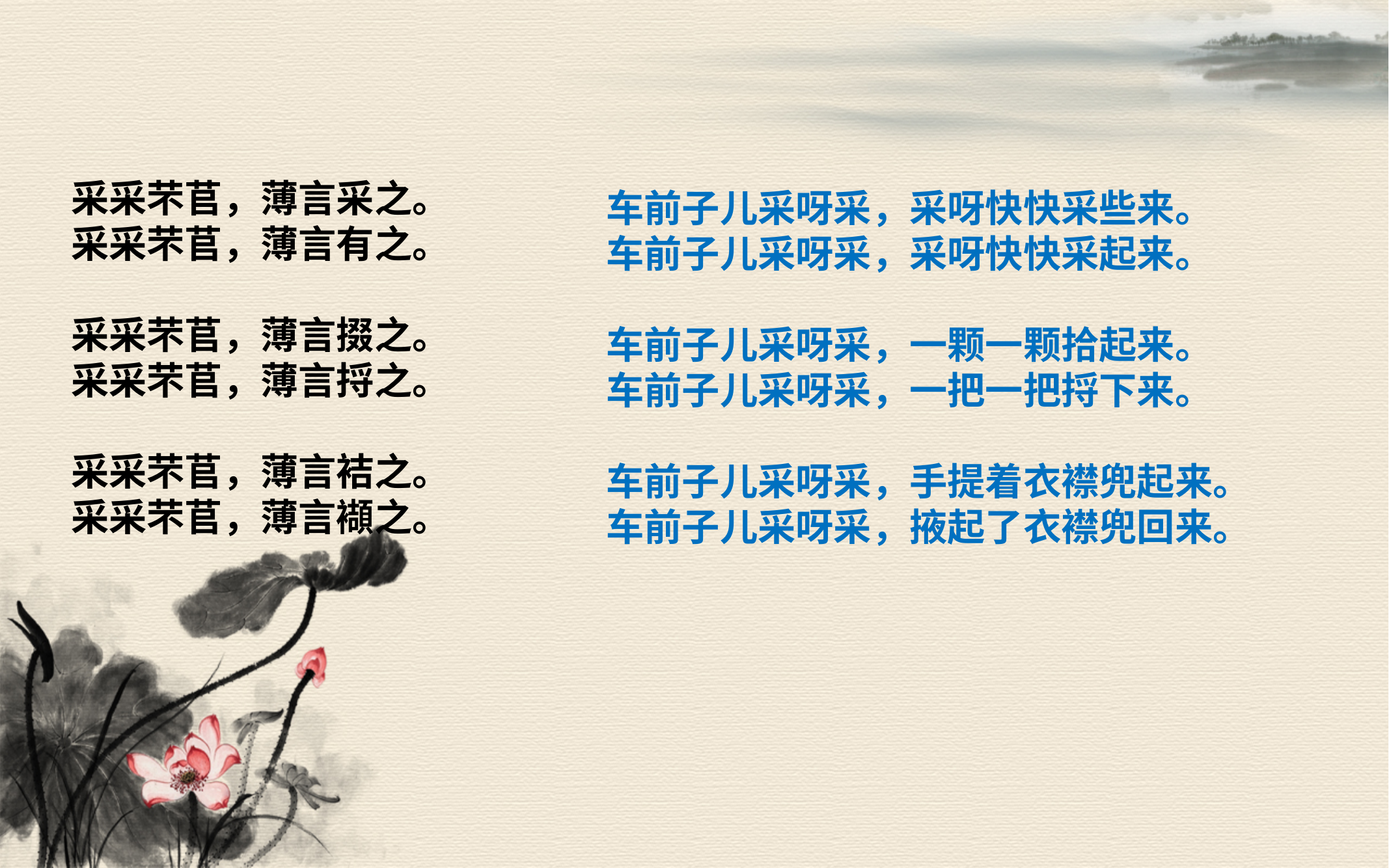

采采芣苢，薄言采之。
采采芣苢，薄言有之。

采采芣苢，薄言掇之。
采采芣苢，薄言捋之。

采采芣苢，薄言袺之。
采采芣苢，薄言襭之。
车前子儿采呀采，采呀快快采些来。
车前子儿采呀采，采呀快快采起来。

车前子儿采呀采，一颗一颗拾起来。
车前子儿采呀采，一把一把捋下来。

车前子儿采呀采，手提着衣襟兜起来。
车前子儿采呀采，掖起了衣襟兜回来。